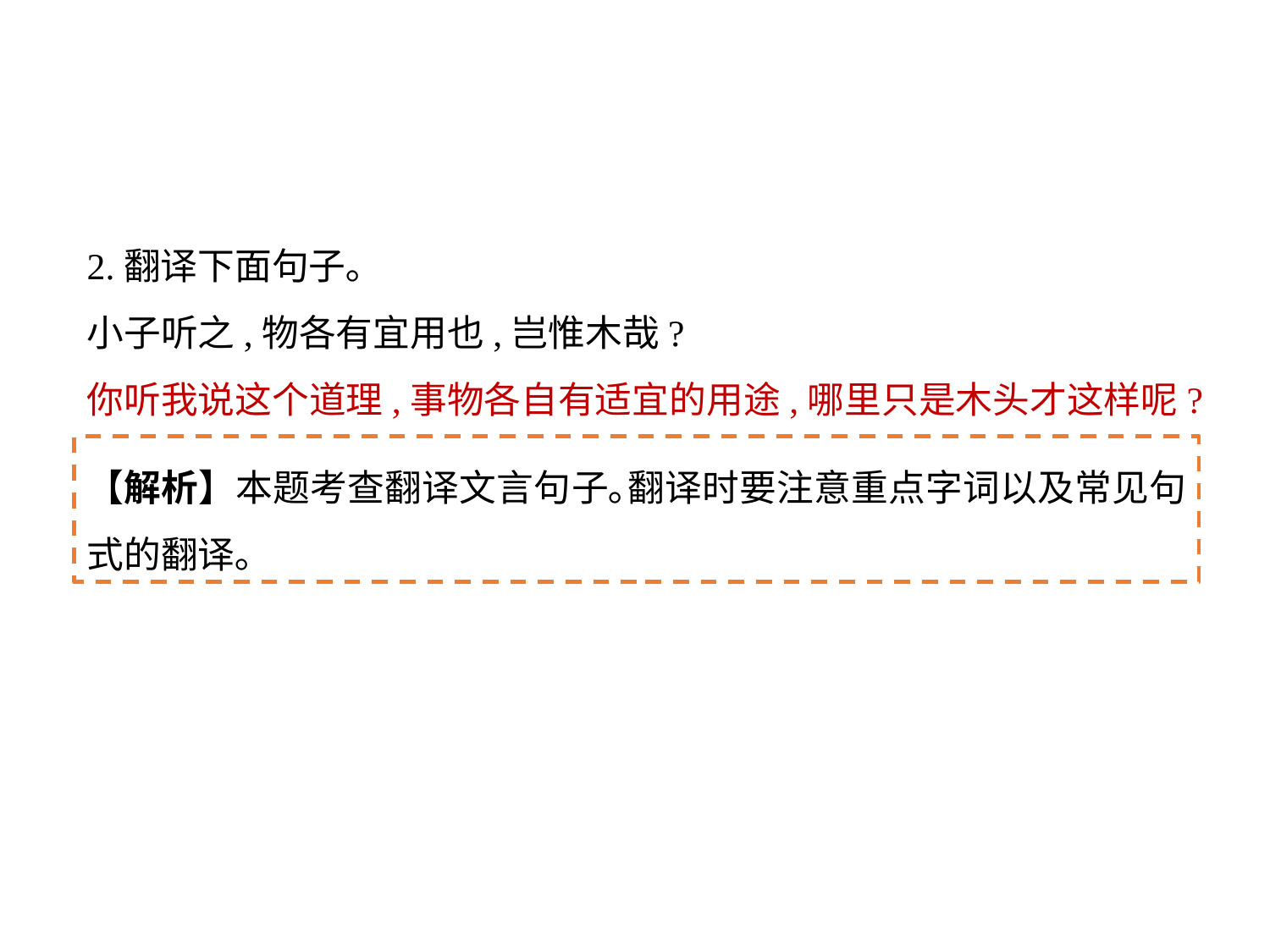

2.翻译下面句子｡
小子听之,物各有宜用也,岂惟木哉?
你听我说这个道理,事物各自有适宜的用途,哪里只是木头才这样呢?
【解析】本题考查翻译文言句子｡翻译时要注意重点字词以及常见句式的翻译｡